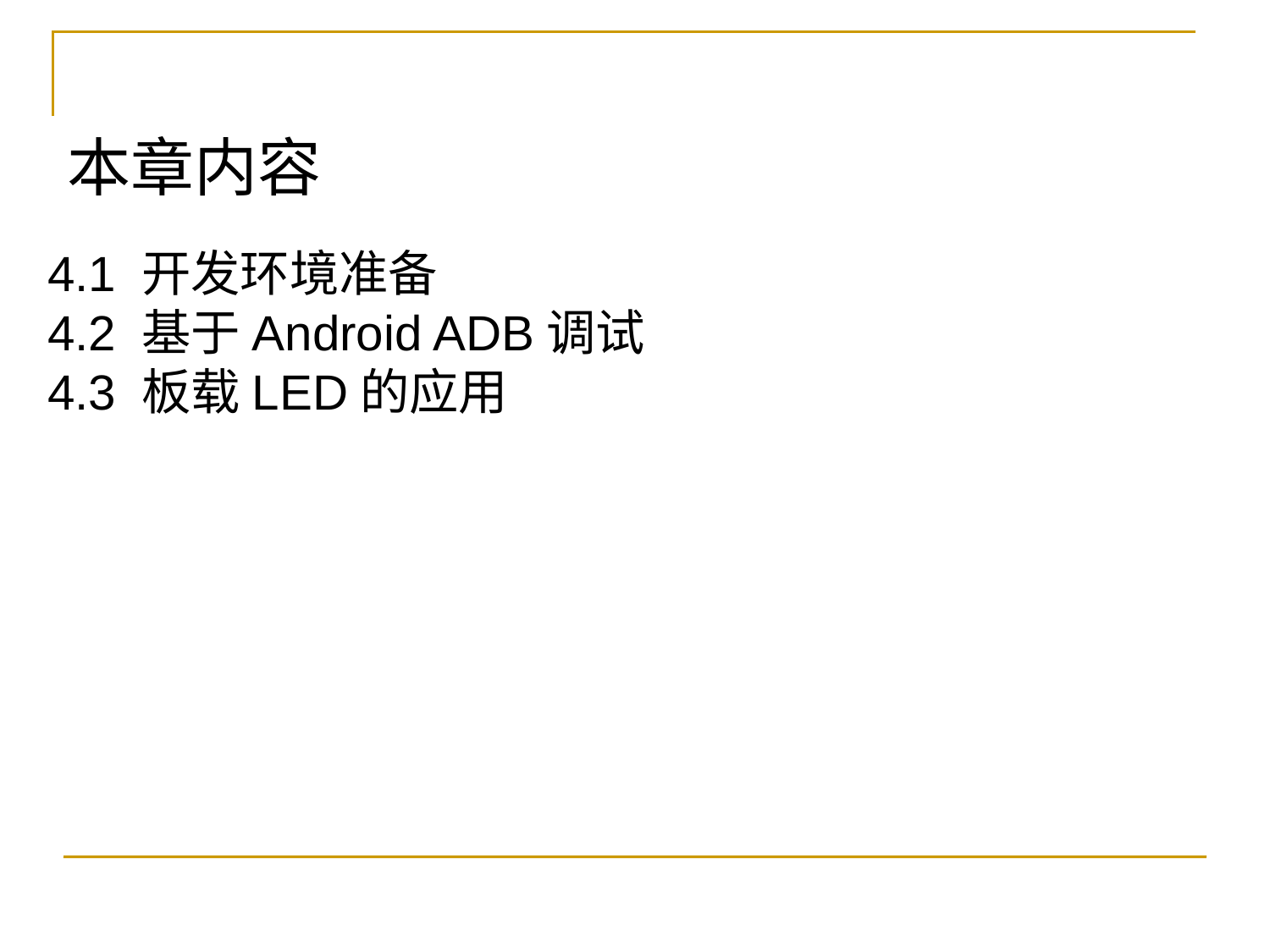

本章内容
4.1 开发环境准备
4.2 基于Android ADB调试
4.3 板载LED的应用